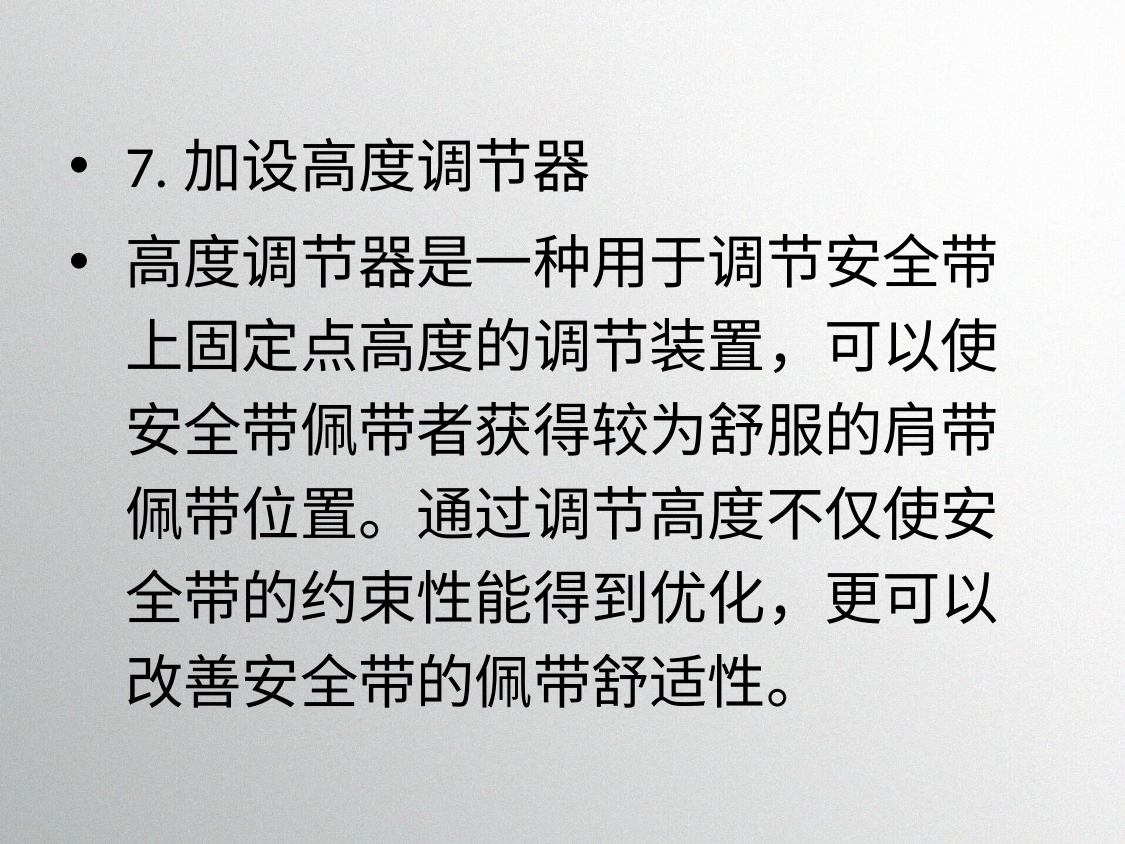

7.加设高度调节器
高度调节器是一种用于调节安全带上固定点高度的调节装置，可以使安全带佩带者获得较为舒服的肩带佩带位置。通过调节高度不仅使安全带的约束性能得到优化，更可以改善安全带的佩带舒适性。